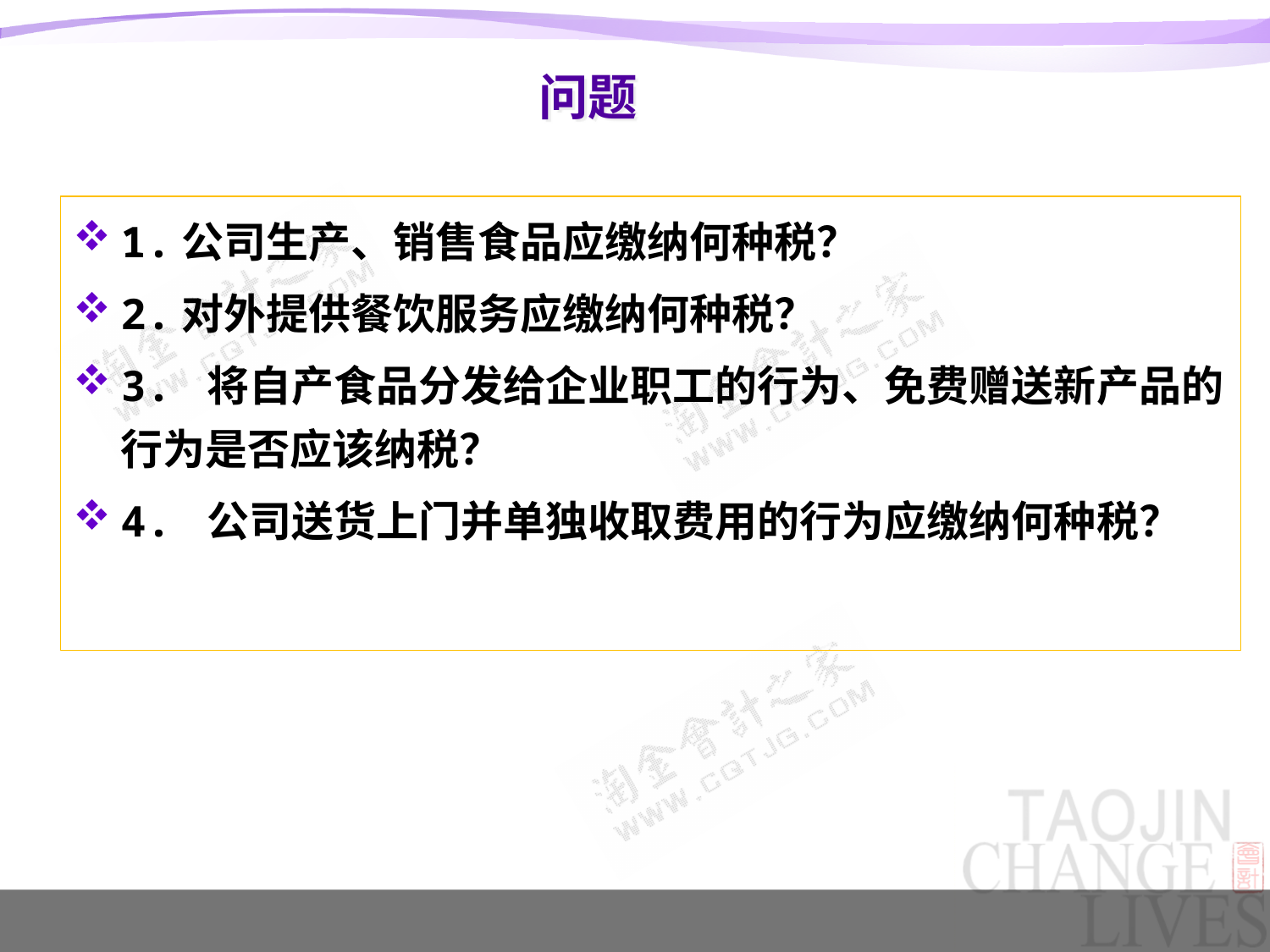

# 问题
1.公司生产、销售食品应缴纳何种税？
2.对外提供餐饮服务应缴纳何种税？
3. 将自产食品分发给企业职工的行为、免费赠送新产品的行为是否应该纳税？
4. 公司送货上门并单独收取费用的行为应缴纳何种税？